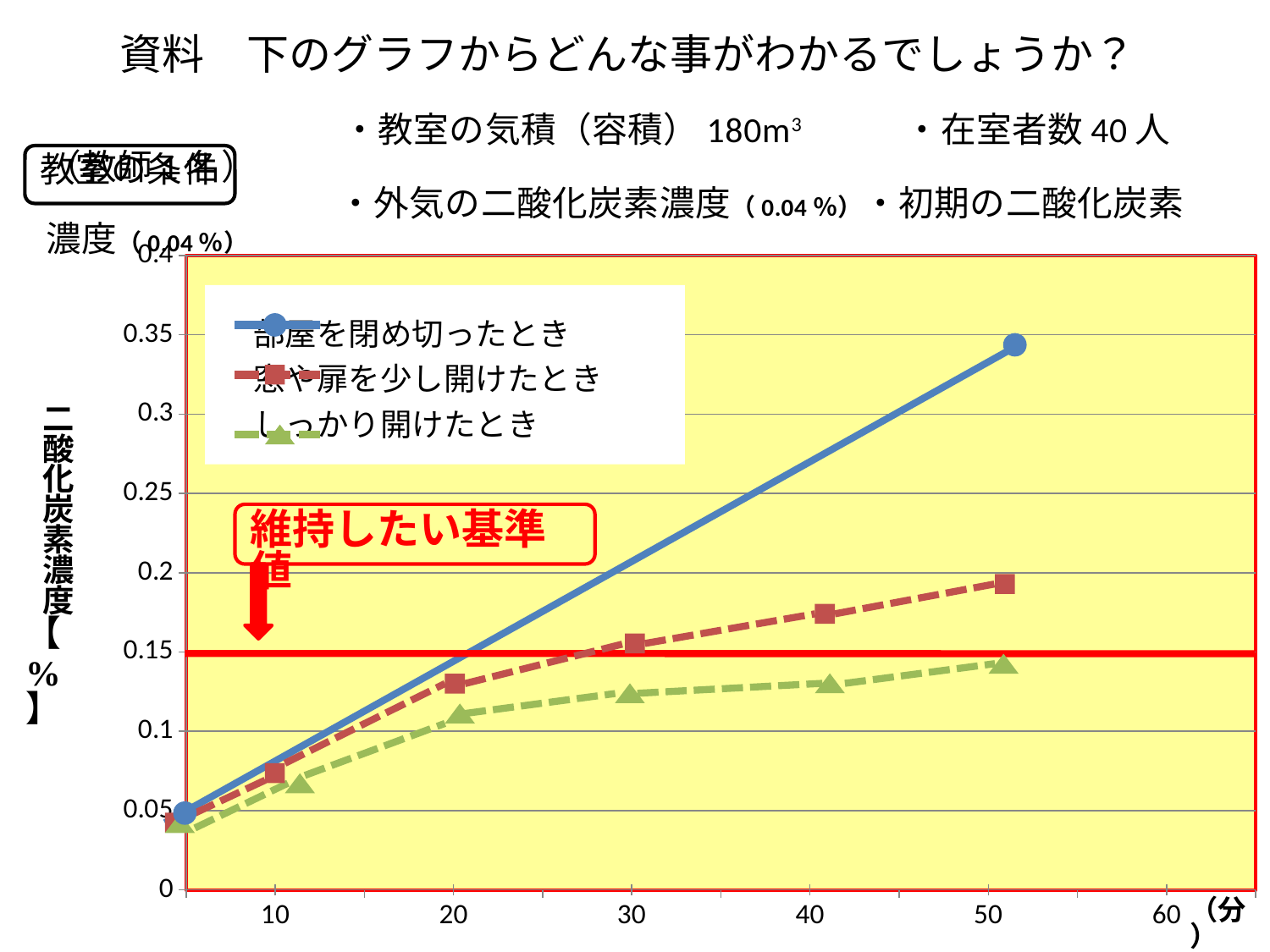

### Chart

| Category | 部屋を閉め切ったとき | 窓や扉を少し開けたとき | しっかり開けたとき | 維持したい基準値 |
|---|---|---|---|---|
| 10 | None | 2.4 | 2.0 | None |
| 20 | 2.5 | 4.4 | 2.0 | None |
| 30 | 3.5 | 1.8 | 3.0 | None |
| 40 | 4.5 | 2.8 | 5.0 | None |
| 50 | None | None | None | None |
| 60 | None | None | None | None |